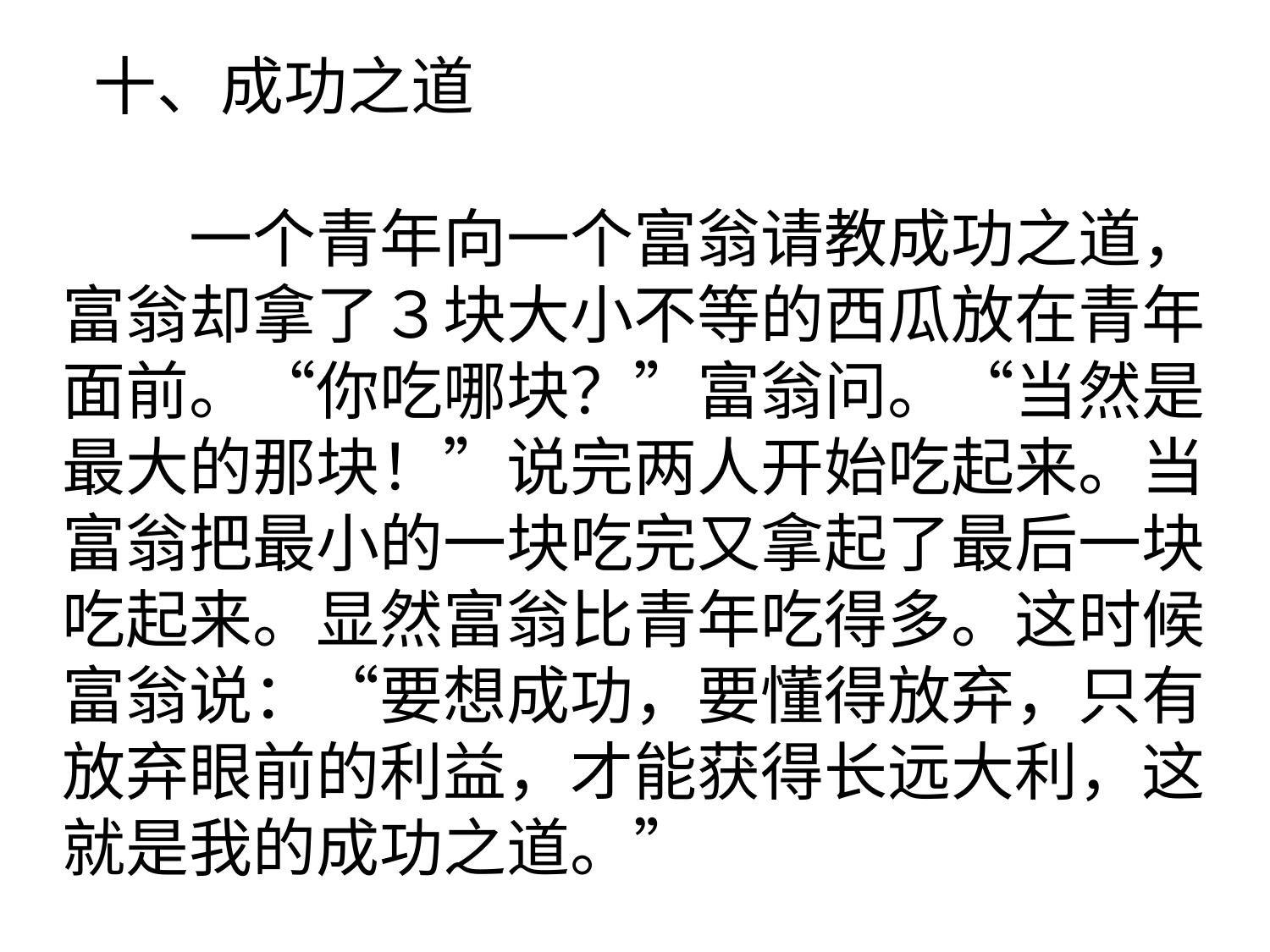

十、成功之道
　　一个青年向一个富翁请教成功之道，富翁却拿了３块大小不等的西瓜放在青年面前。“你吃哪块？”富翁问。“当然是最大的那块！”说完两人开始吃起来。当富翁把最小的一块吃完又拿起了最后一块吃起来。显然富翁比青年吃得多。这时候富翁说：“要想成功，要懂得放弃，只有放弃眼前的利益，才能获得长远大利，这就是我的成功之道。”